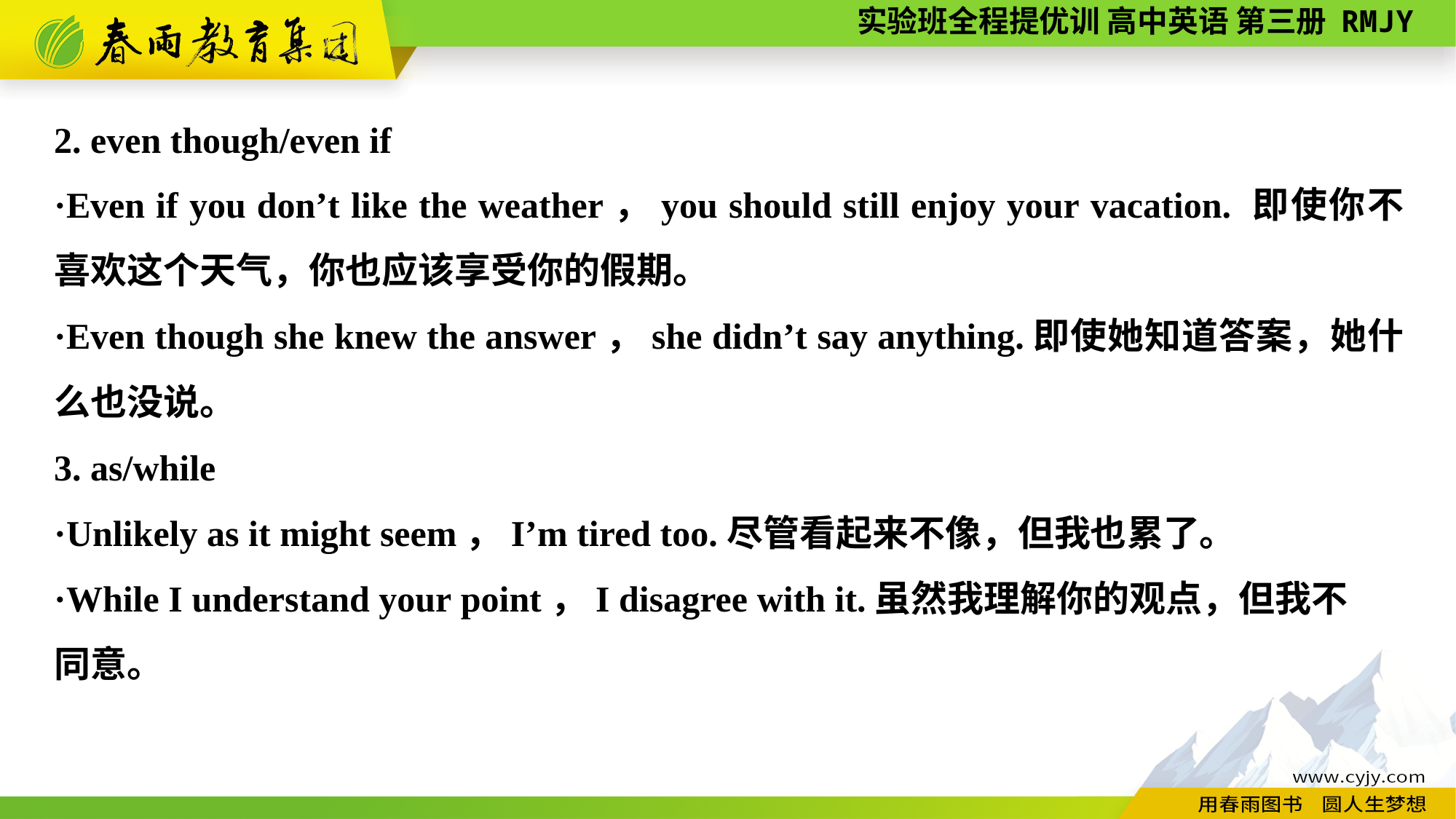

2. even though/even if
·Even if you don’t like the weather，you should still enjoy your vacation. 即使你不喜欢这个天气，你也应该享受你的假期。
·Even though she knew the answer，she didn’t say anything.即使她知道答案，她什么也没说。
3. as/while
·Unlikely as it might seem，I’m tired too.尽管看起来不像，但我也累了。
·While I understand your point，I disagree with it.虽然我理解你的观点，但我不
同意。